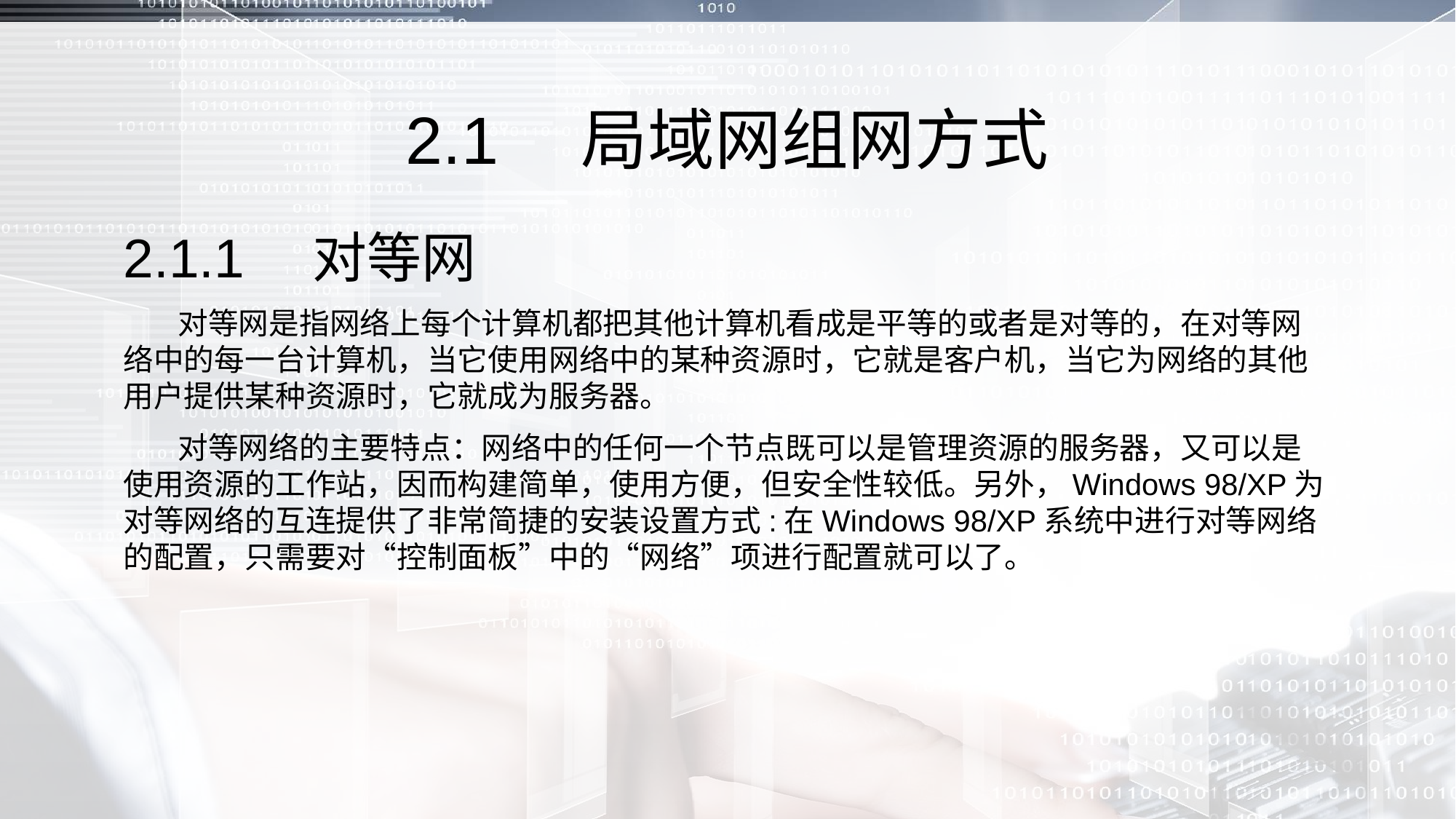

# 2.1　局域网组网方式
2.1.1　对等网
       对等网是指网络上每个计算机都把其他计算机看成是平等的或者是对等的，在对等网络中的每一台计算机，当它使用网络中的某种资源时，它就是客户机，当它为网络的其他用户提供某种资源时，它就成为服务器。
       对等网络的主要特点：网络中的任何一个节点既可以是管理资源的服务器，又可以是使用资源的工作站，因而构建简单，使用方便，但安全性较低。另外，Windows 98/XP为对等网络的互连提供了非常简捷的安装设置方式:在Windows 98/XP系统中进行对等网络的配置，只需要对“控制面板”中的“网络”项进行配置就可以了。